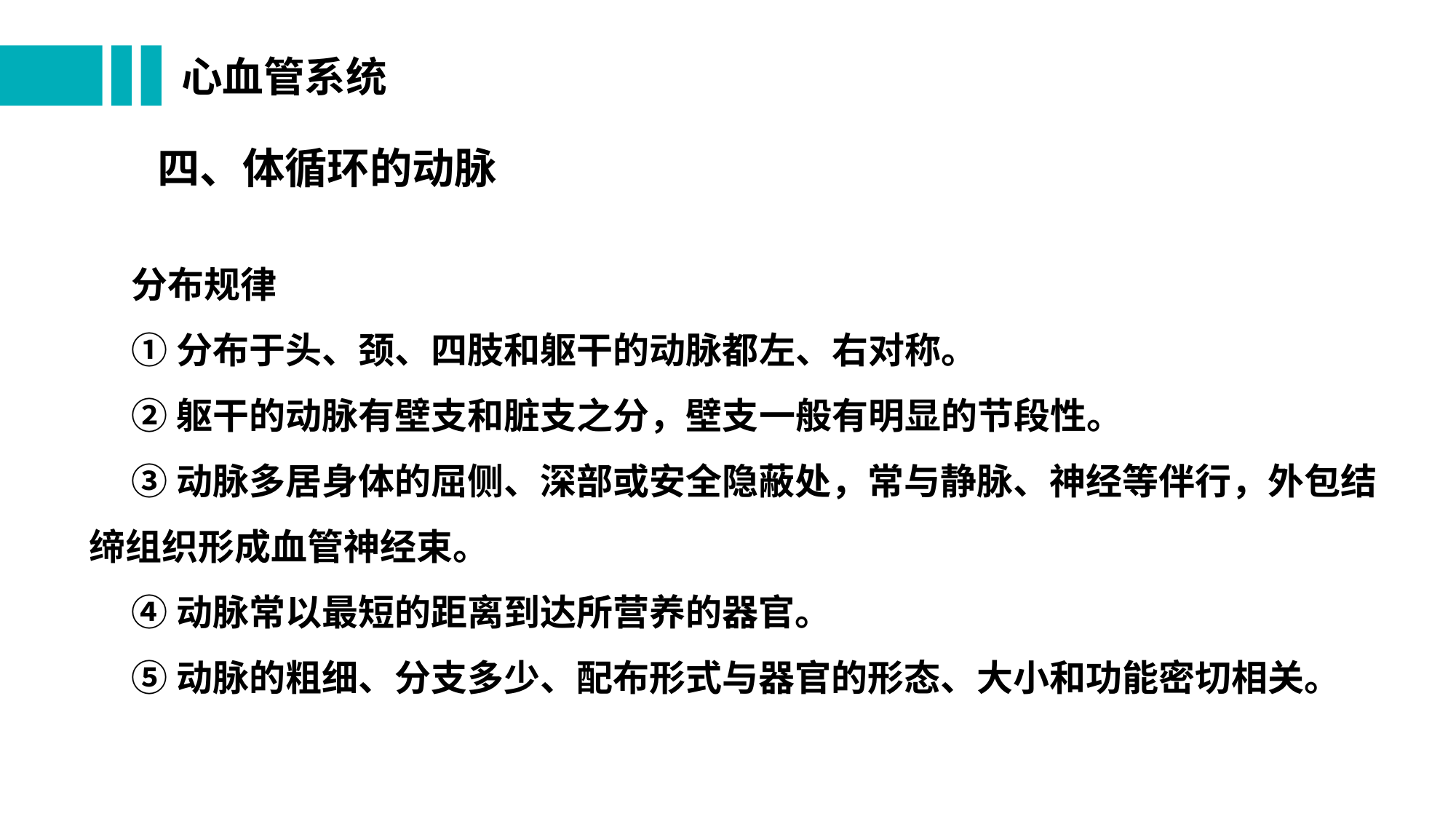

# 心血管系统

四、体循环的动脉
分布规律
①分布于头、颈、四肢和躯干的动脉都左、右对称。
②躯干的动脉有壁支和脏支之分，壁支一般有明显的节段性。
③动脉多居身体的屈侧、深部或安全隐蔽处，常与静脉、神经等伴行，外包结缔组织形成血管神经束。
④动脉常以最短的距离到达所营养的器官。
⑤动脉的粗细、分支多少、配布形式与器官的形态、大小和功能密切相关。